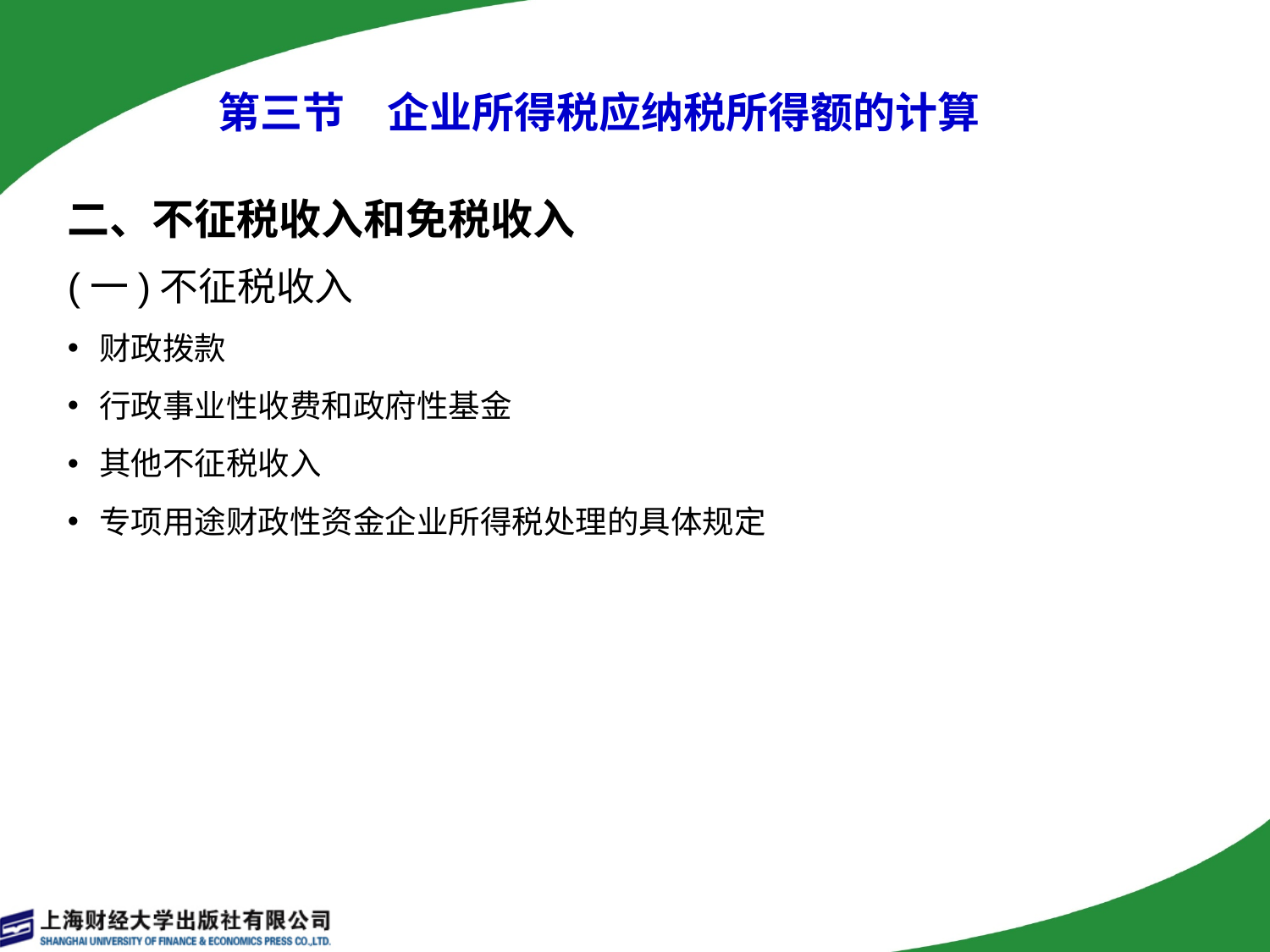

# 第三节　企业所得税应纳税所得额的计算
二、不征税收入和免税收入
(一)不征税收入
财政拨款
行政事业性收费和政府性基金
其他不征税收入
专项用途财政性资金企业所得税处理的具体规定